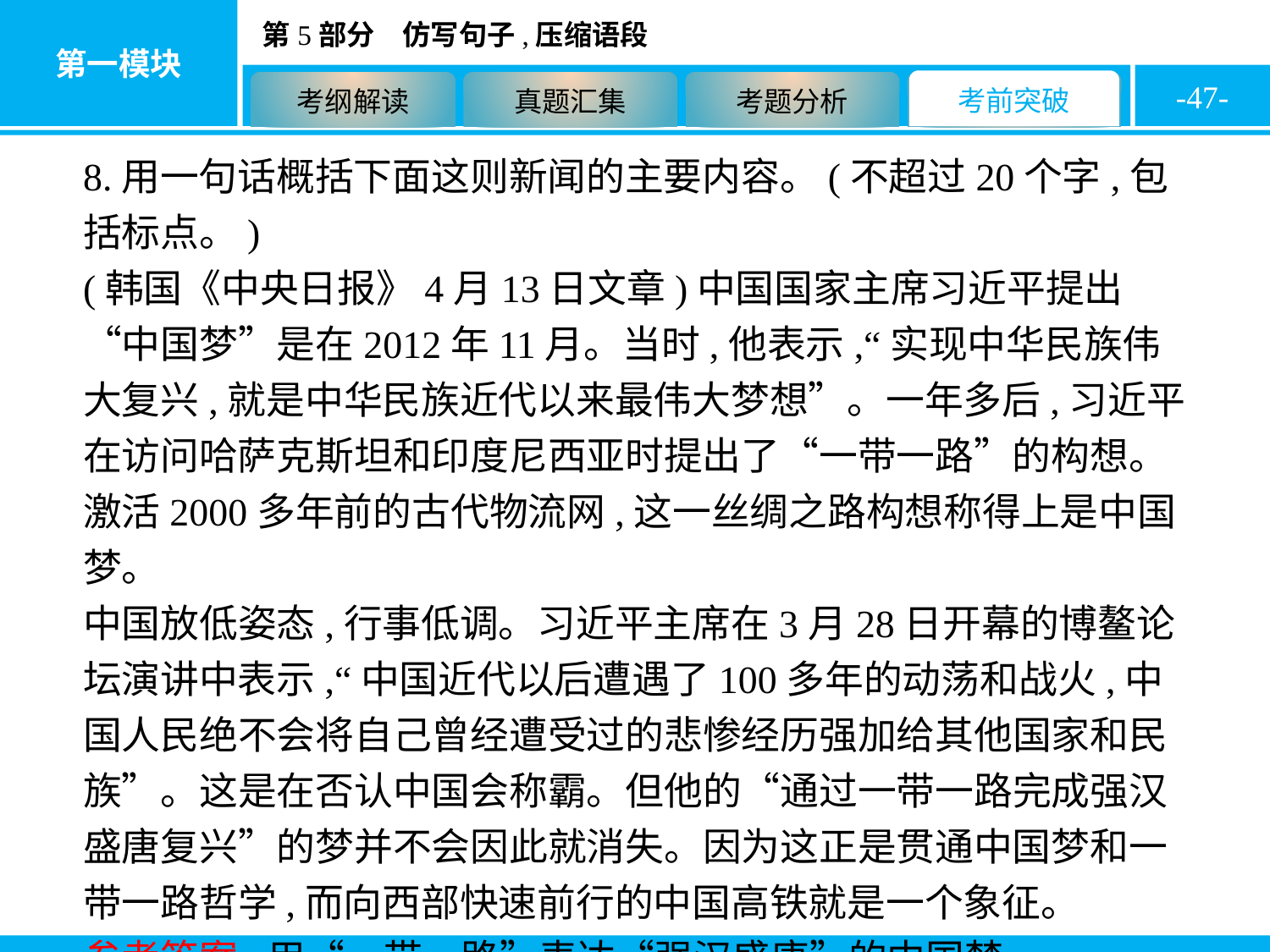

-47-
8.用一句话概括下面这则新闻的主要内容。(不超过20个字,包括标点。)
(韩国《中央日报》4月13日文章)中国国家主席习近平提出“中国梦”是在2012年11月。当时,他表示,“实现中华民族伟大复兴,就是中华民族近代以来最伟大梦想”。一年多后,习近平在访问哈萨克斯坦和印度尼西亚时提出了“一带一路”的构想。激活2000多年前的古代物流网,这一丝绸之路构想称得上是中国梦。
中国放低姿态,行事低调。习近平主席在3月28日开幕的博鳌论坛演讲中表示,“中国近代以后遭遇了100多年的动荡和战火,中国人民绝不会将自己曾经遭受过的悲惨经历强加给其他国家和民族”。这是在否认中国会称霸。但他的“通过一带一路完成强汉盛唐复兴”的梦并不会因此就消失。因为这正是贯通中国梦和一带一路哲学,而向西部快速前行的中国高铁就是一个象征。
参考答案:用“一带一路”表达“强汉盛唐”的中国梦。